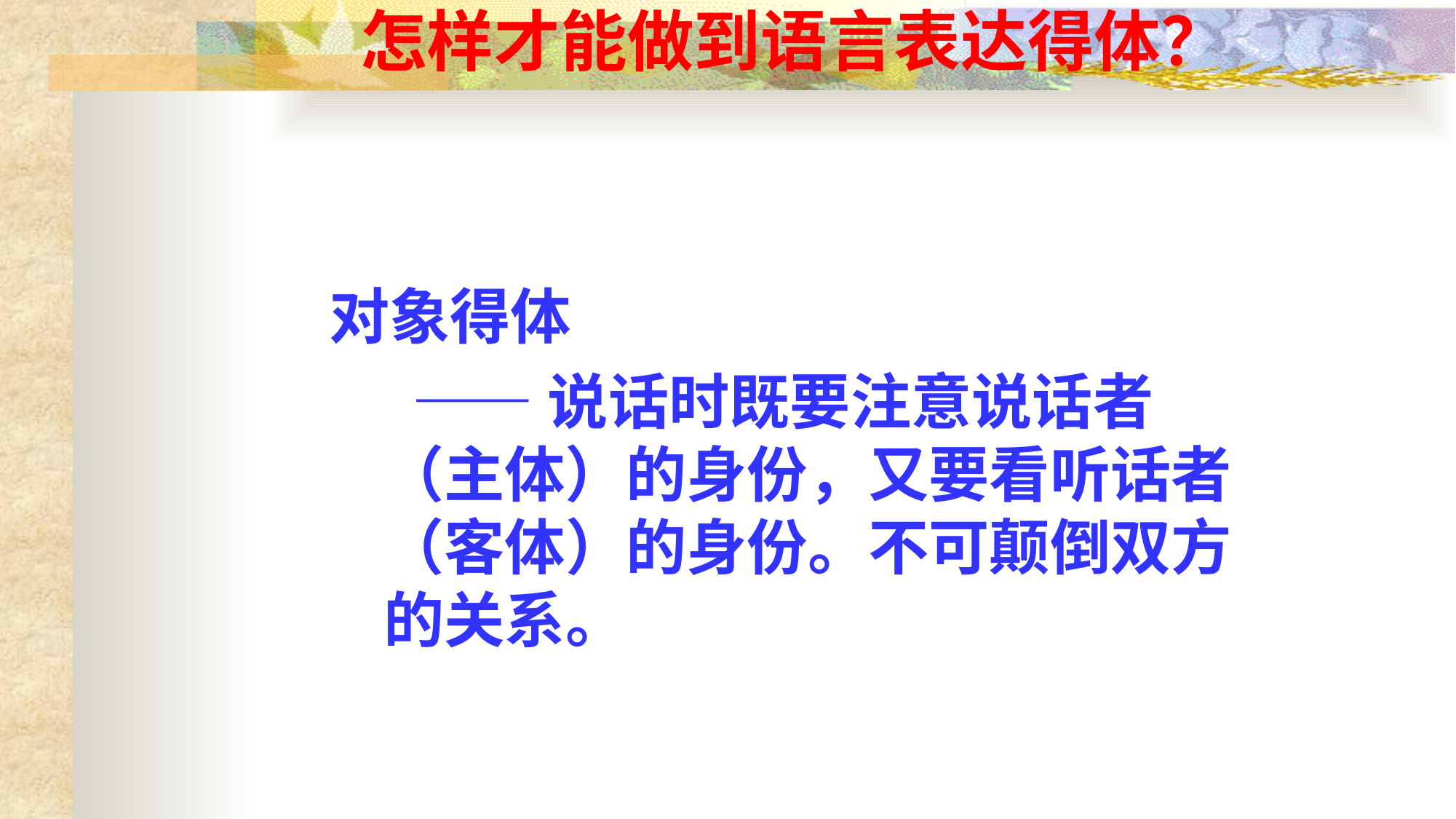

# 怎样才能做到语言表达得体？
对象得体
      ——说话时既要注意说话者（主体）的身份，又要看听话者（客体）的身份。不可颠倒双方的关系。